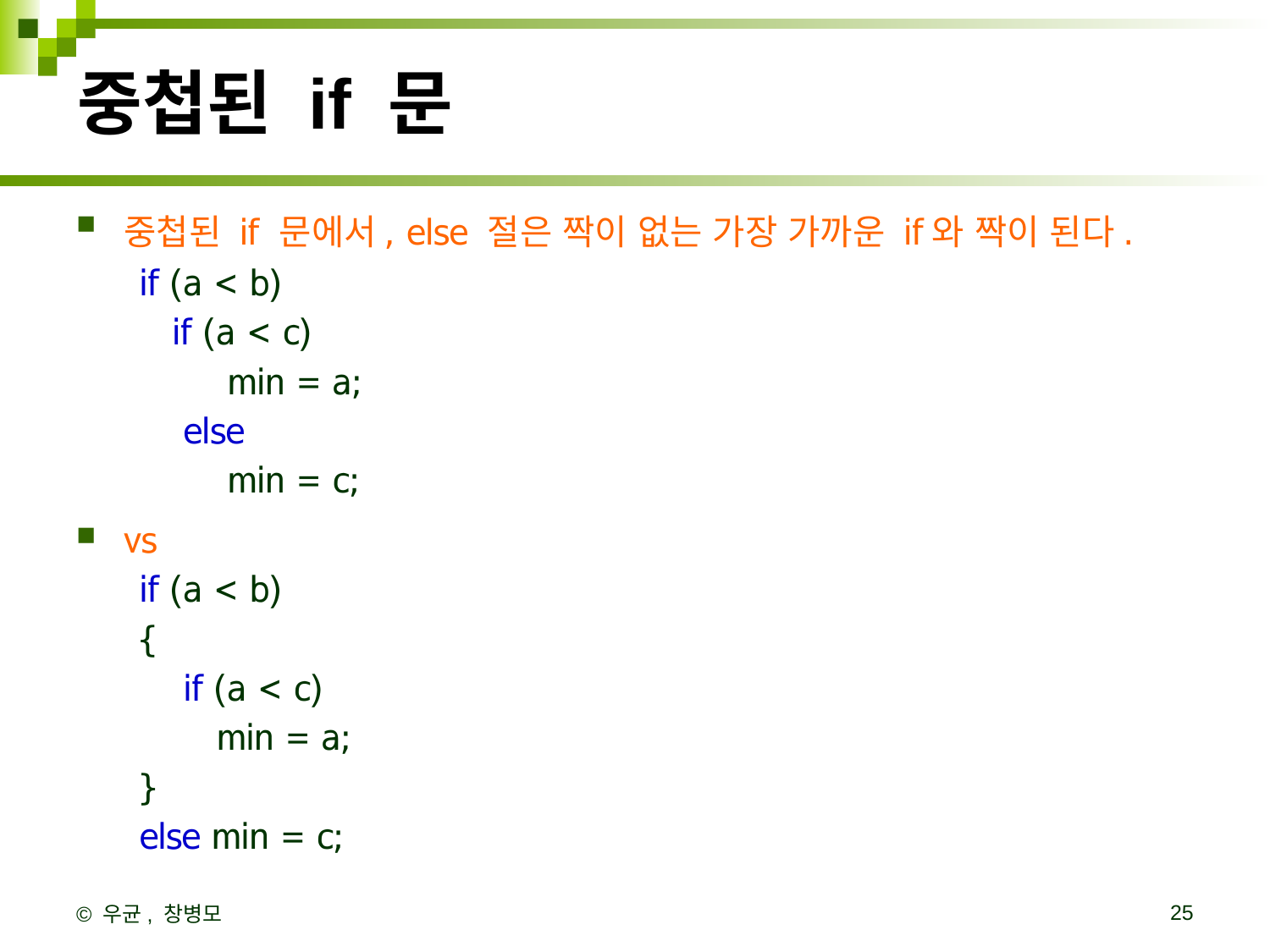

# 중첩된 if 문
중첩된 if 문에서, else 절은 짝이 없는 가장 가까운 if와 짝이 된다.
if (a < b)
   if (a < c)
        min = a;
    else
        min = c;
vs
if (a < b)
{
    if (a < c)
       min = a;
}
else min = c;
© 우균, 창병모
25